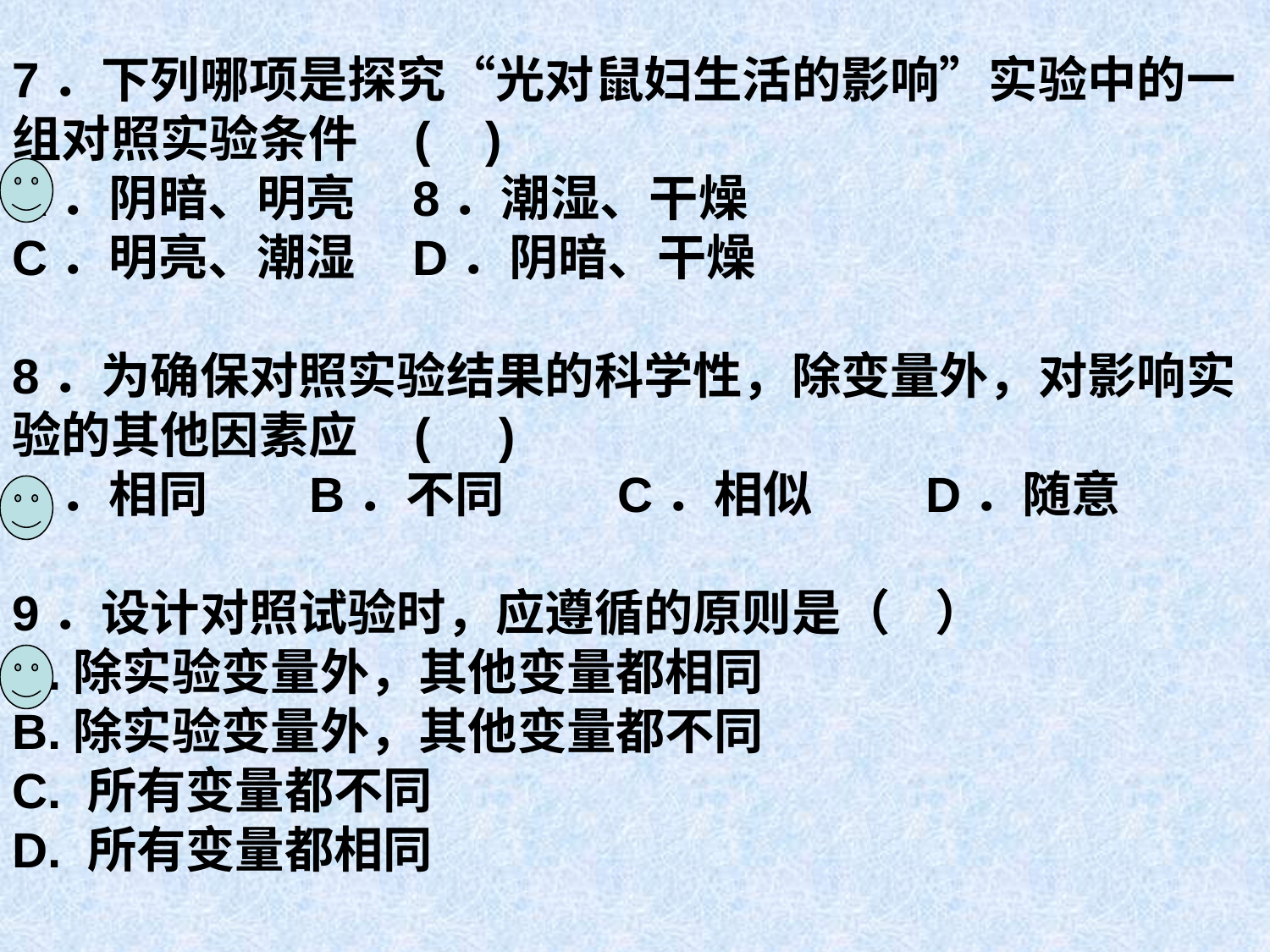

7．下列哪项是探究“光对鼠妇生活的影响”实验中的一组对照实验条件    (    )
A．阴暗、明亮    8．潮湿、干燥
C．明亮、潮湿    D．阴暗、干燥

8．为确保对照实验结果的科学性，除变量外，对影响实验的其他因素应    (     )
A．相同        B．不同         C．相似         D．随意

9．设计对照试验时，应遵循的原则是（    ）
A.除实验变量外，其他变量都相同
B.除实验变量外，其他变量都不同
C. 所有变量都不同
D. 所有变量都相同